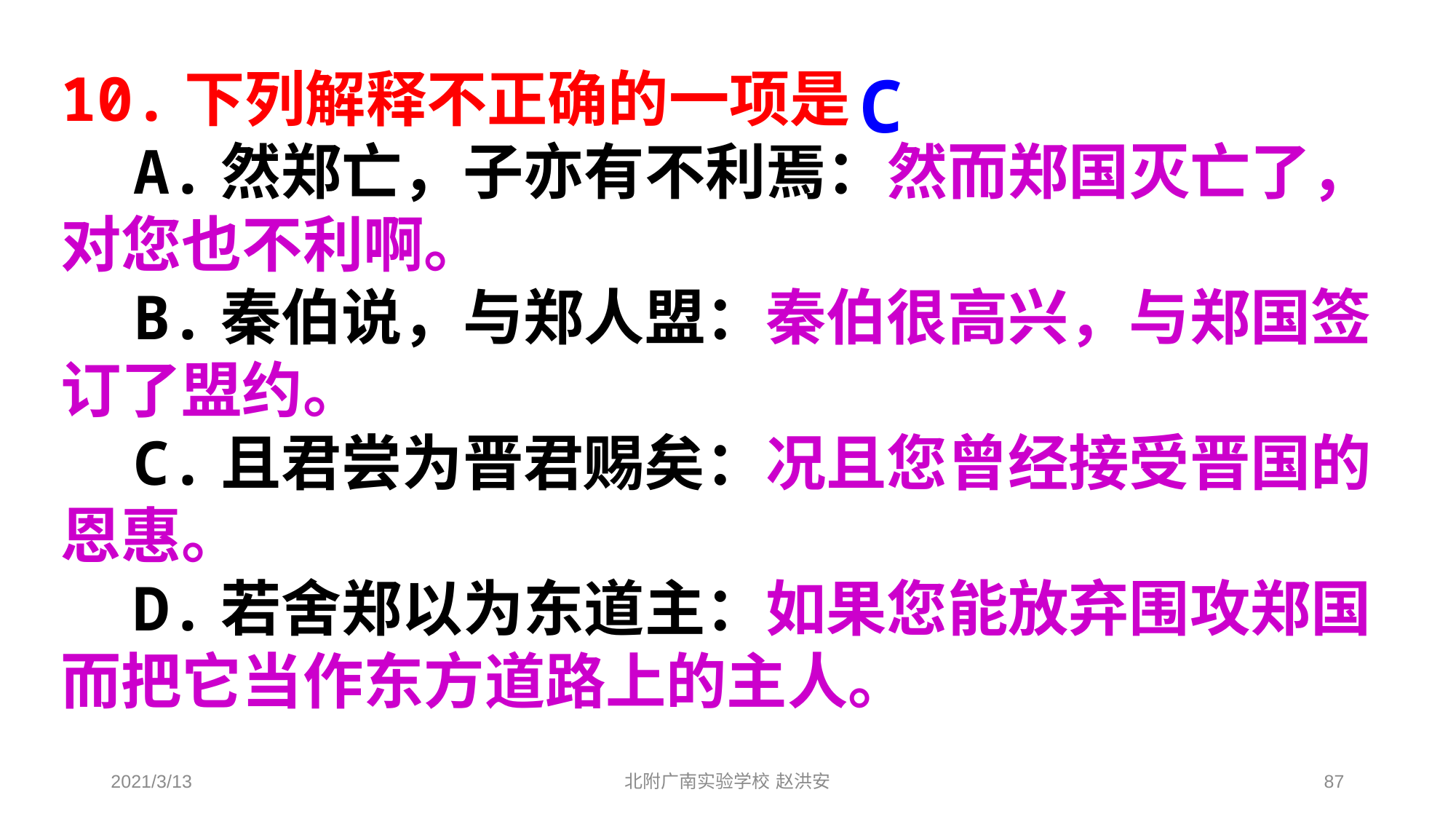

10.下列解释不正确的一项是
  A.然郑亡，子亦有不利焉：然而郑国灭亡了，对您也不利啊。
  B.秦伯说，与郑人盟：秦伯很高兴，与郑国签订了盟约。
  C.且君尝为晋君赐矣：况且您曾经接受晋国的恩惠。
  D.若舍郑以为东道主：如果您能放弃围攻郑国而把它当作东方道路上的主人。
C
2021/3/13
北附广南实验学校 赵洪安
87